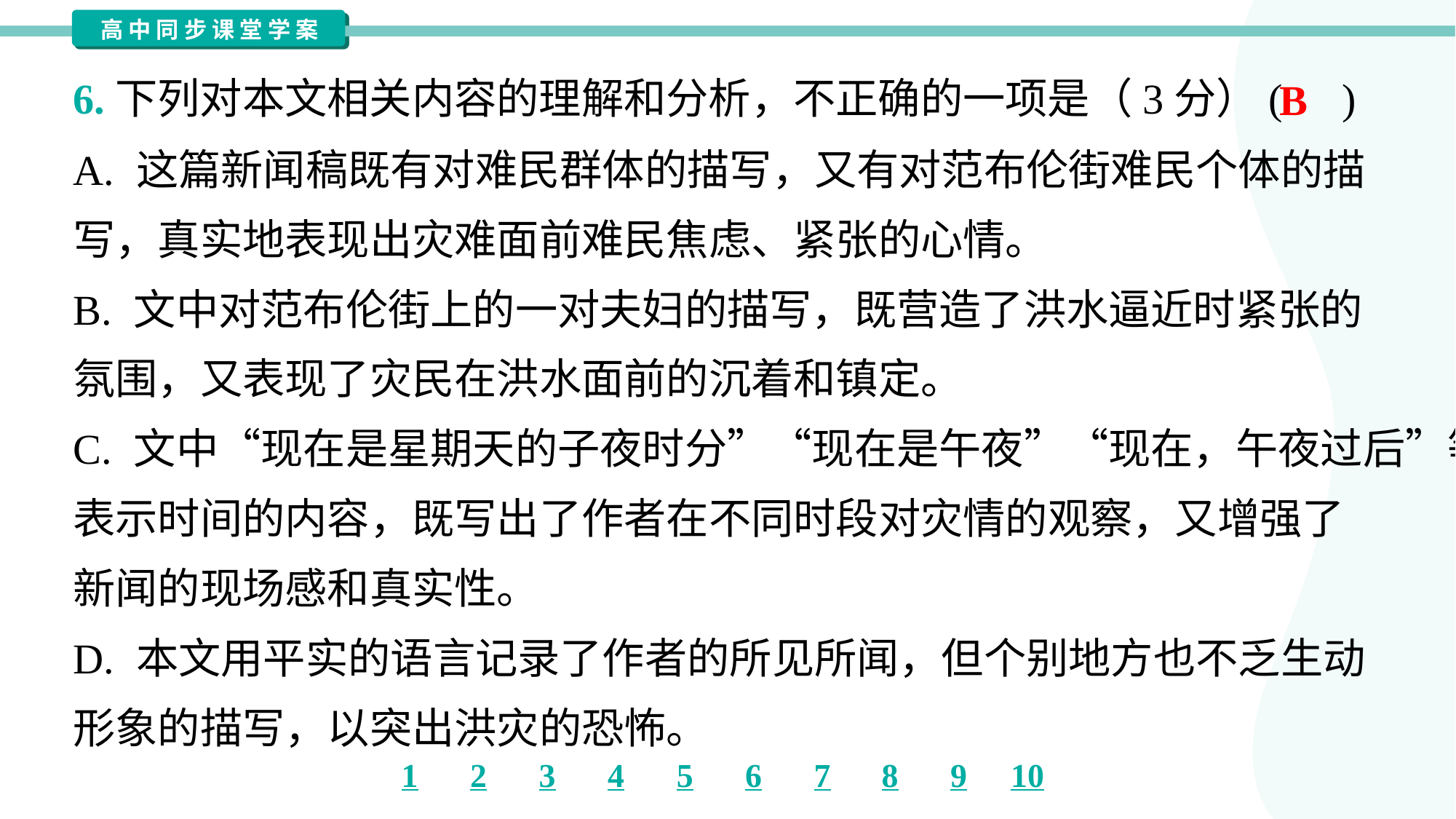

6.下列对本文相关内容的理解和分析，不正确的一项是（3分）(     )
B
A. 这篇新闻稿既有对难民群体的描写，又有对范布伦街难民个体的描
写，真实地表现出灾难面前难民焦虑、紧张的心情。
B. 文中对范布伦街上的一对夫妇的描写，既营造了洪水逼近时紧张的
氛围，又表现了灾民在洪水面前的沉着和镇定。
C. 文中“现在是星期天的子夜时分”“现在是午夜”“现在，午夜过后”等
表示时间的内容，既写出了作者在不同时段对灾情的观察，又增强了
新闻的现场感和真实性。
D. 本文用平实的语言记录了作者的所见所闻，但个别地方也不乏生动
形象的描写，以突出洪灾的恐怖。